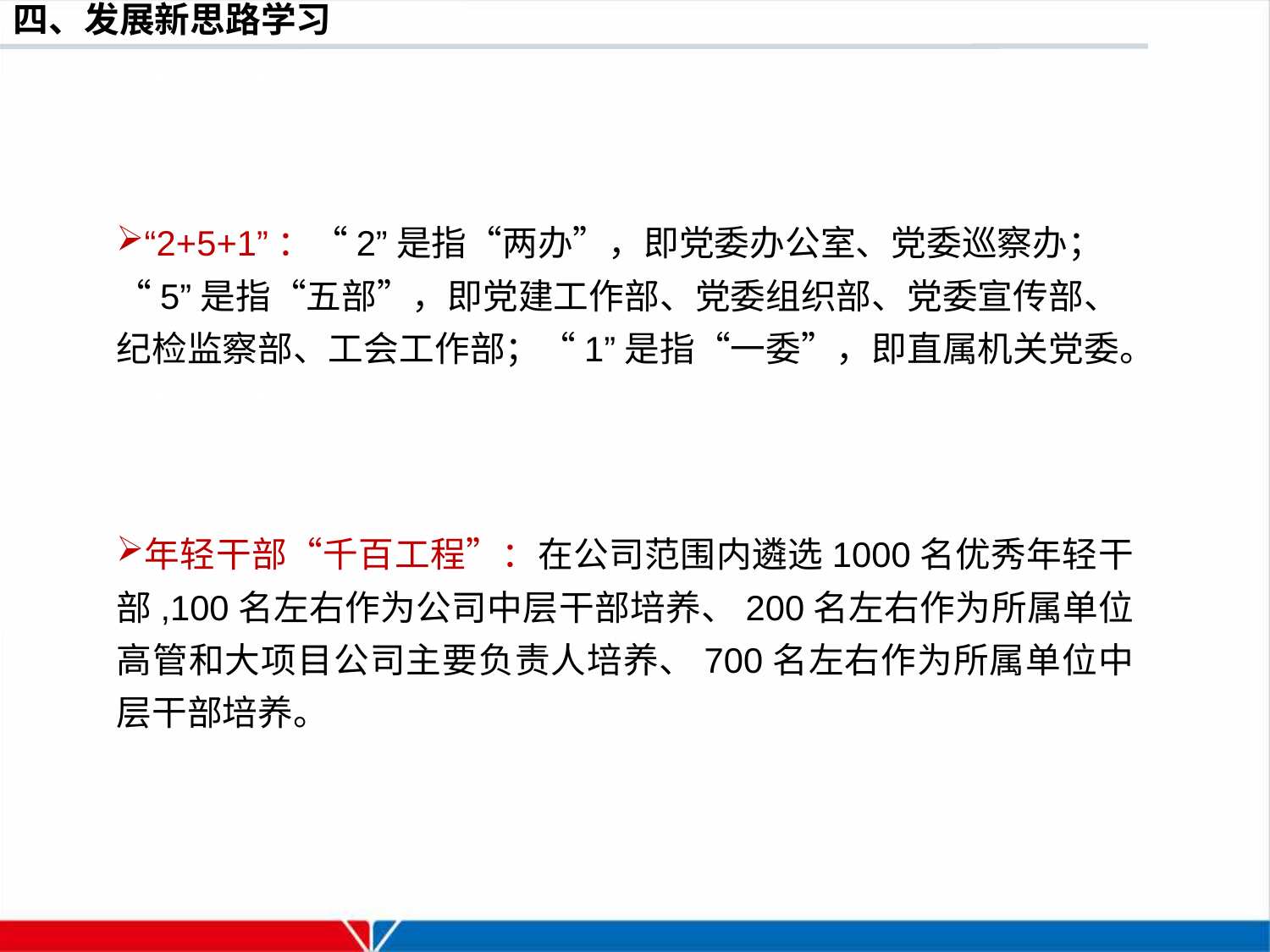

“2+5+1”：“2”是指“两办”，即党委办公室、党委巡察办；“5”是指“五部”，即党建工作部、党委组织部、党委宣传部、纪检监察部、工会工作部；“1”是指“一委”，即直属机关党委。
年轻干部“千百工程”：在公司范围内遴选1000名优秀年轻干部,100名左右作为公司中层干部培养、200名左右作为所属单位高管和大项目公司主要负责人培养、700名左右作为所属单位中层干部培养。